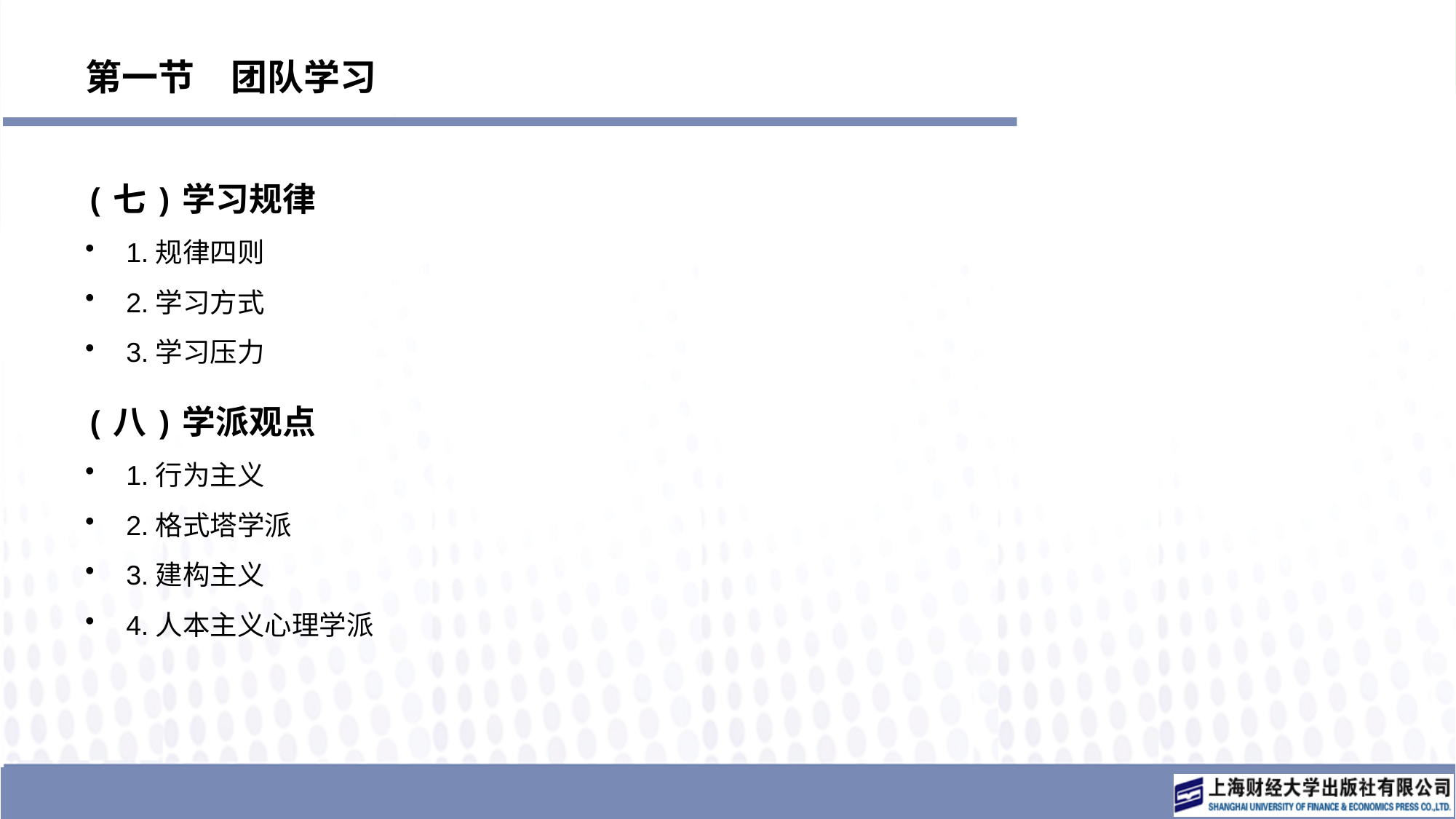

# 第一节　团队学习
(七)学习规律
1.规律四则
2.学习方式
3.学习压力
(八)学派观点
1.行为主义
2.格式塔学派
3.建构主义
4.人本主义心理学派